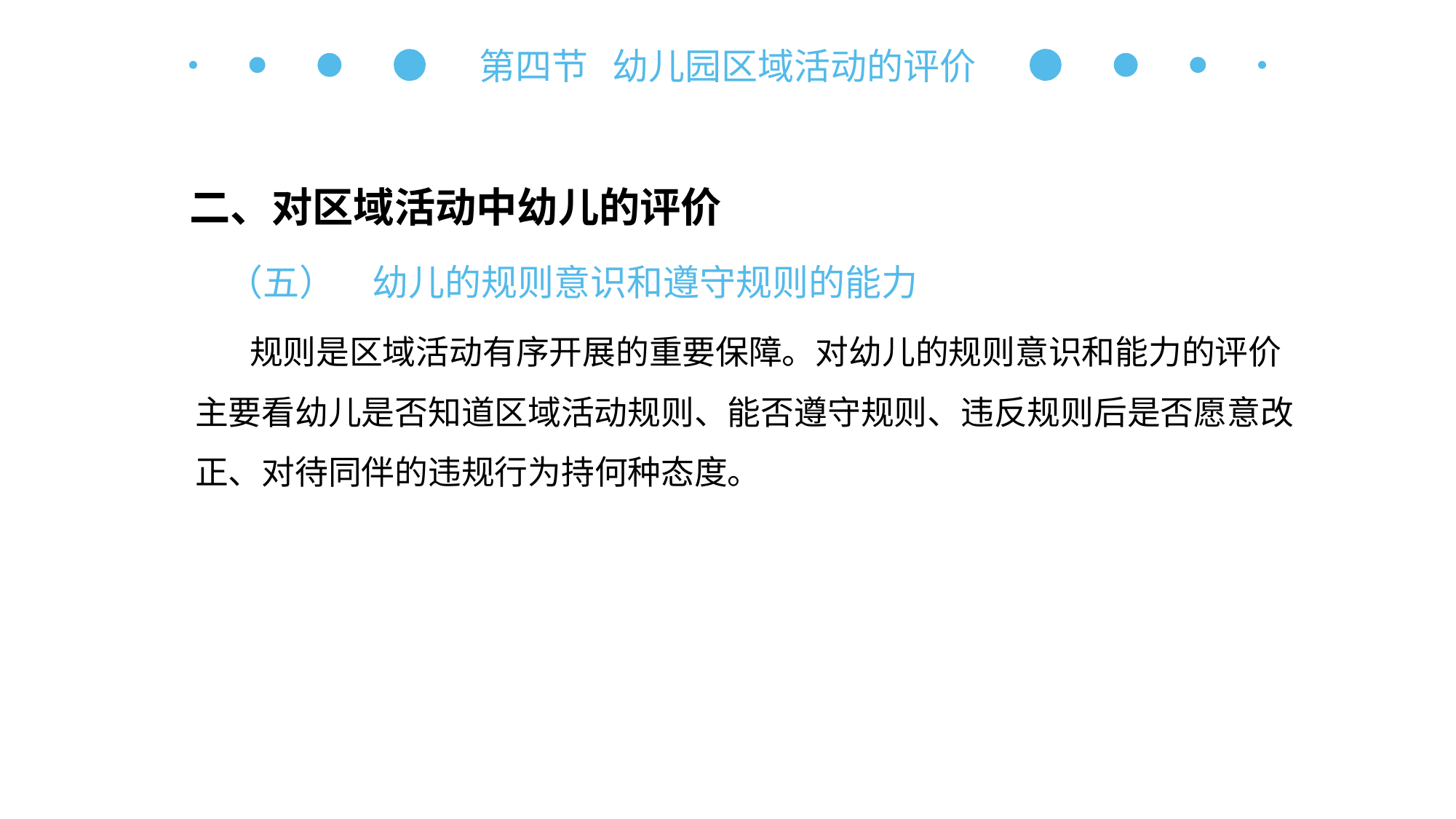

第四节   幼儿园区域活动的评价

二、对区域活动中幼儿的评价
（五）　幼儿的规则意识和遵守规则的能力
规则是区域活动有序开展的重要保障。对幼儿的规则意识和能力的评价主要看幼儿是否知道区域活动规则、能否遵守规则、违反规则后是否愿意改正、对待同伴的违规行为持何种态度。